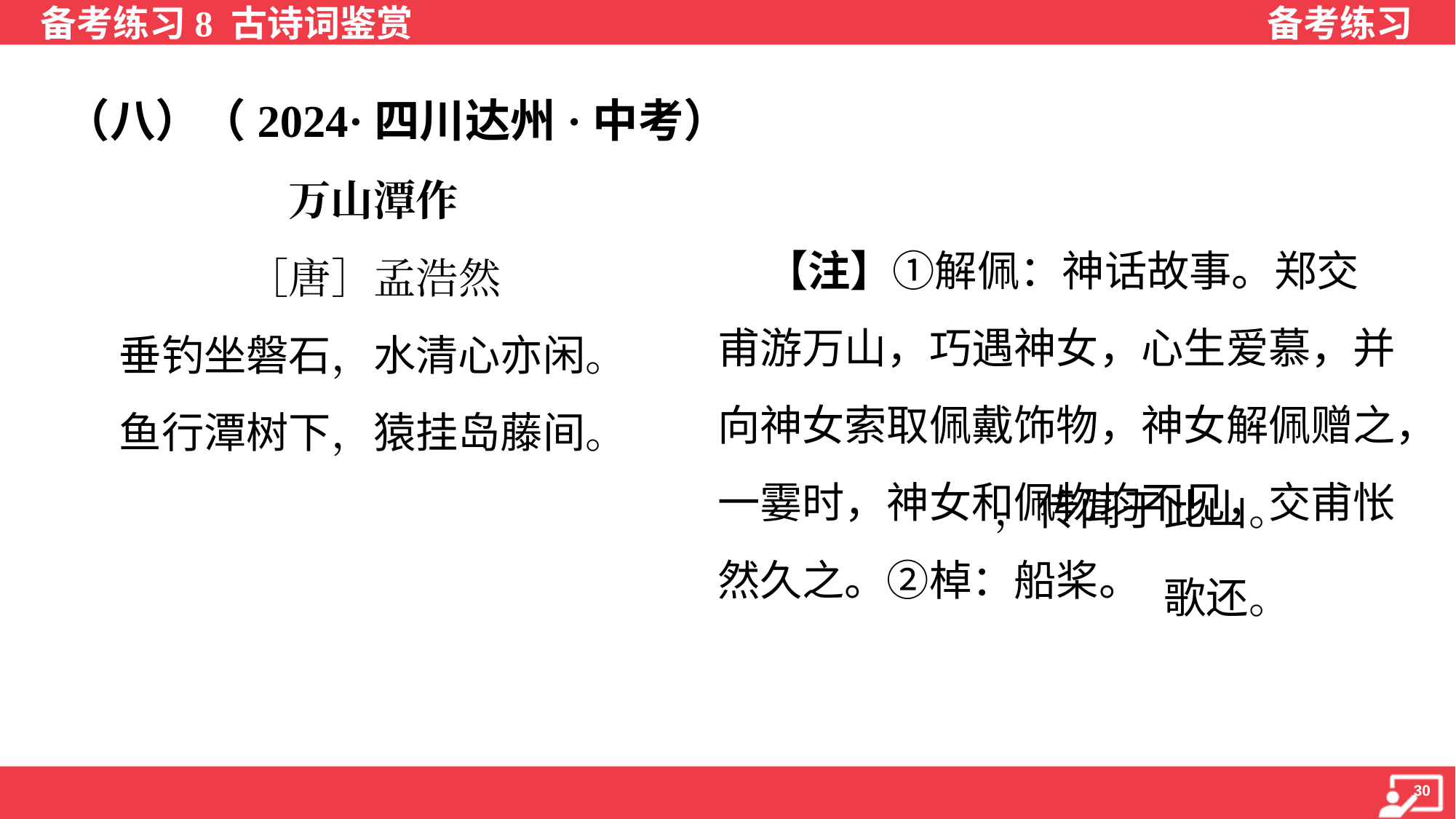

（八）（2024·四川达州·中考）
万山潭作
［唐］孟浩然
垂钓坐磐石，水清心亦闲。
鱼行潭树下，猿挂岛藤间。
游女昔解佩① ，传闻于此山。
求之不可得，沿月棹② 歌还。
    【注】①解佩：神话故事。郑交
甫游万山，巧遇神女，心生爱慕，并
向神女索取佩戴饰物，神女解佩赠之，
一霎时，神女和佩物均不见，交甫怅
然久之。②棹：船桨。